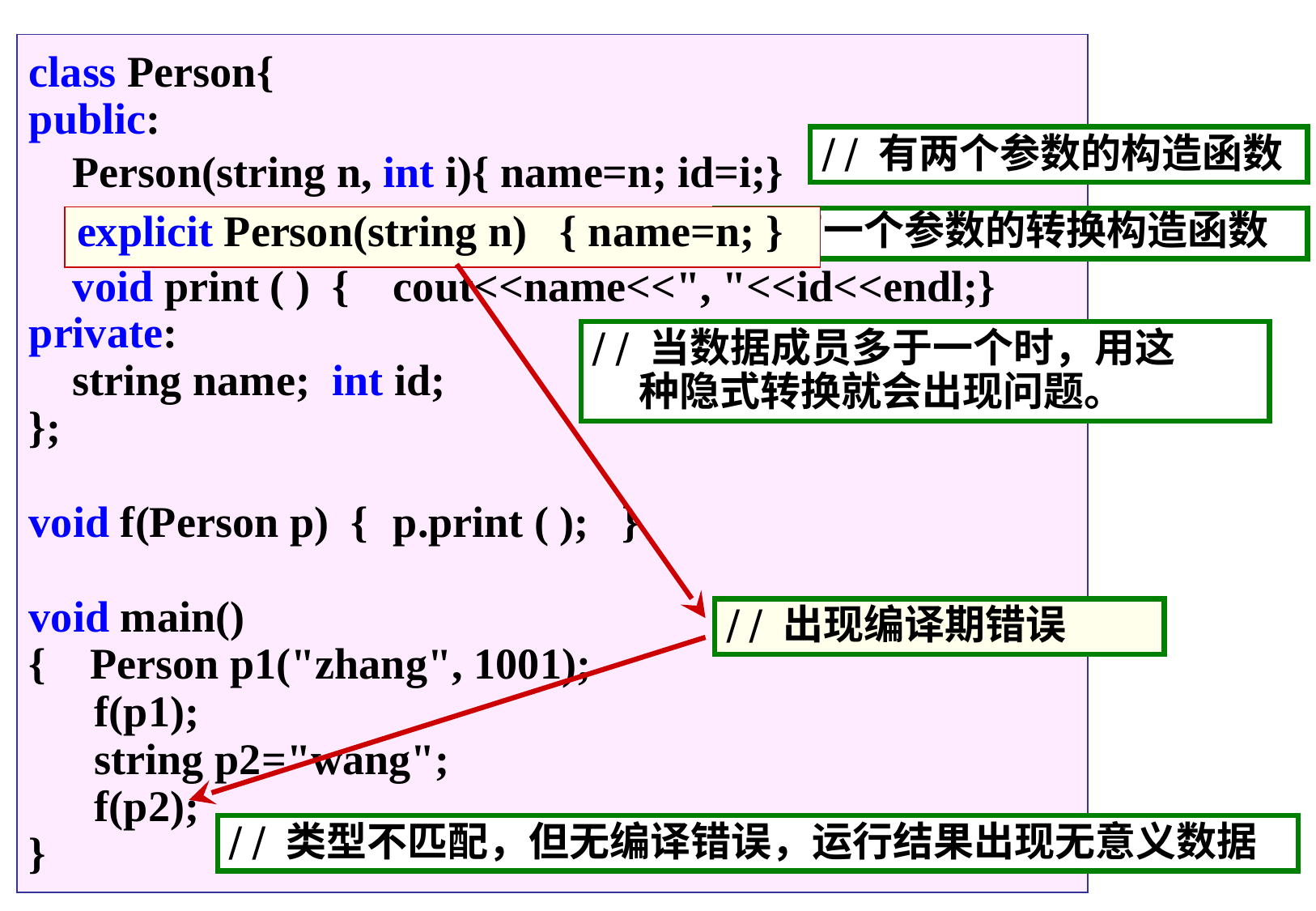

class Person{
public:
    Person(string n, int i){ name=n; id=i;}
    Person(string n)   { name=n;	}
    void print ( )  {	cout<<name<<", "<<id<<endl;}
private:
    string name;  int id;
};

void f(Person p)  {	p.print ( );   }

void main()
{    Person p1("zhang", 1001);
      f(p1);
      string p2="wang";
      f(p2);
}
//有两个参数的构造函数
explicit Person(string n)   { name=n; }
//有一个参数的转换构造函数

//当数据成员多于一个时，用这
    种隐式转换就会出现问题。
//出现编译期错误

//类型不匹配，但无编译错误，运行结果出现无意义数据